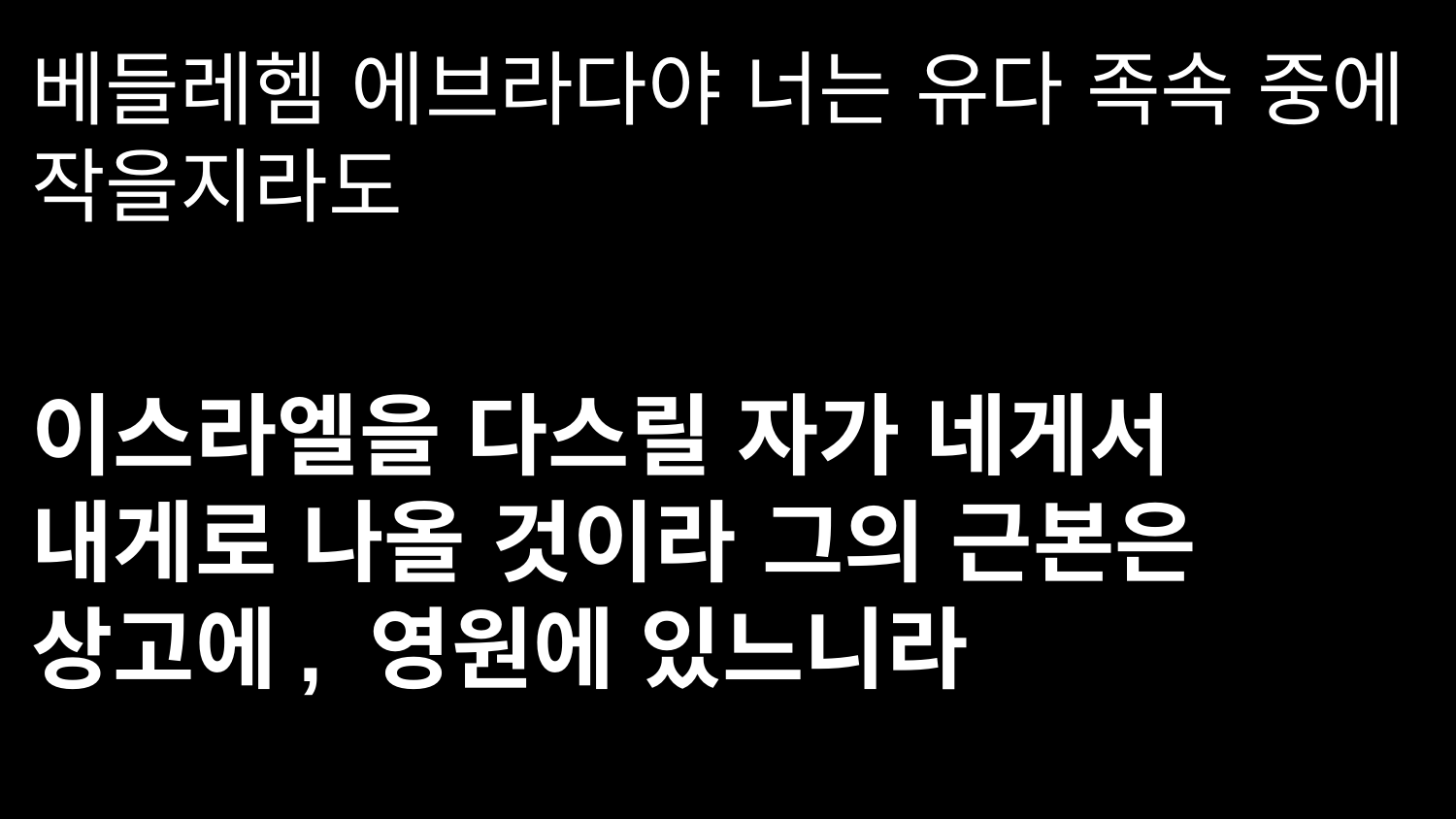

베들레헴 에브라다야 너는 유다 족속 중에 작을지라도
이스라엘을 다스릴 자가 네게서 내게로 나올 것이라 그의 근본은 상고에, 영원에 있느니라